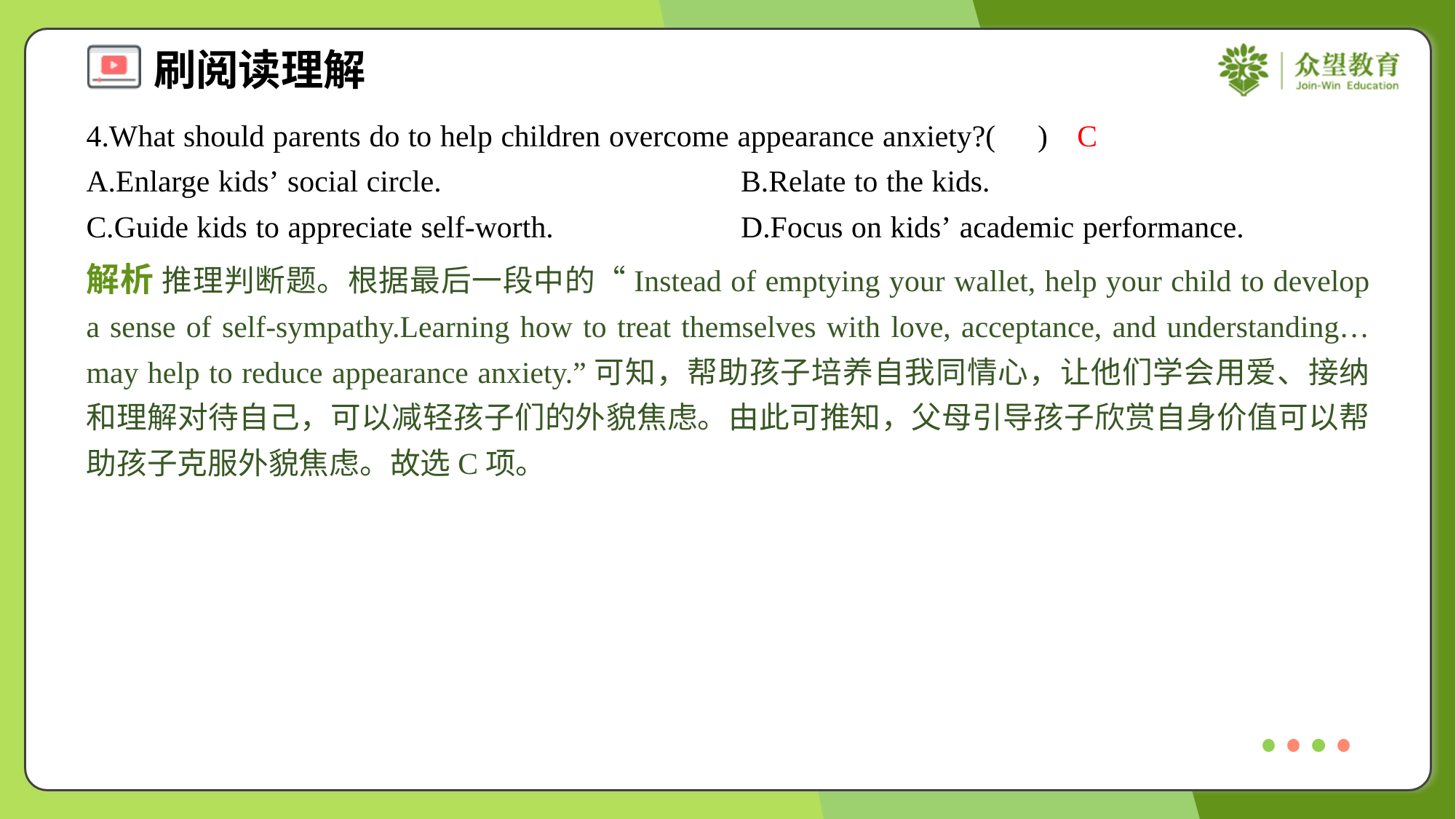

4.What should parents do to help children overcome appearance anxiety?(     )
C
A.Enlarge kids’ social circle.	B.Relate to the kids.
C.Guide kids to appreciate self-worth.	D.Focus on kids’ academic performance.
解析 推理判断题。根据最后一段中的“Instead of emptying your wallet, help your child to develop a sense of self-sympathy.Learning how to treat themselves with love, acceptance, and understanding… may help to reduce appearance anxiety.”可知，帮助孩子培养自我同情心，让他们学会用爱、接纳和理解对待自己，可以减轻孩子们的外貌焦虑。由此可推知，父母引导孩子欣赏自身价值可以帮助孩子克服外貌焦虑。故选C项。